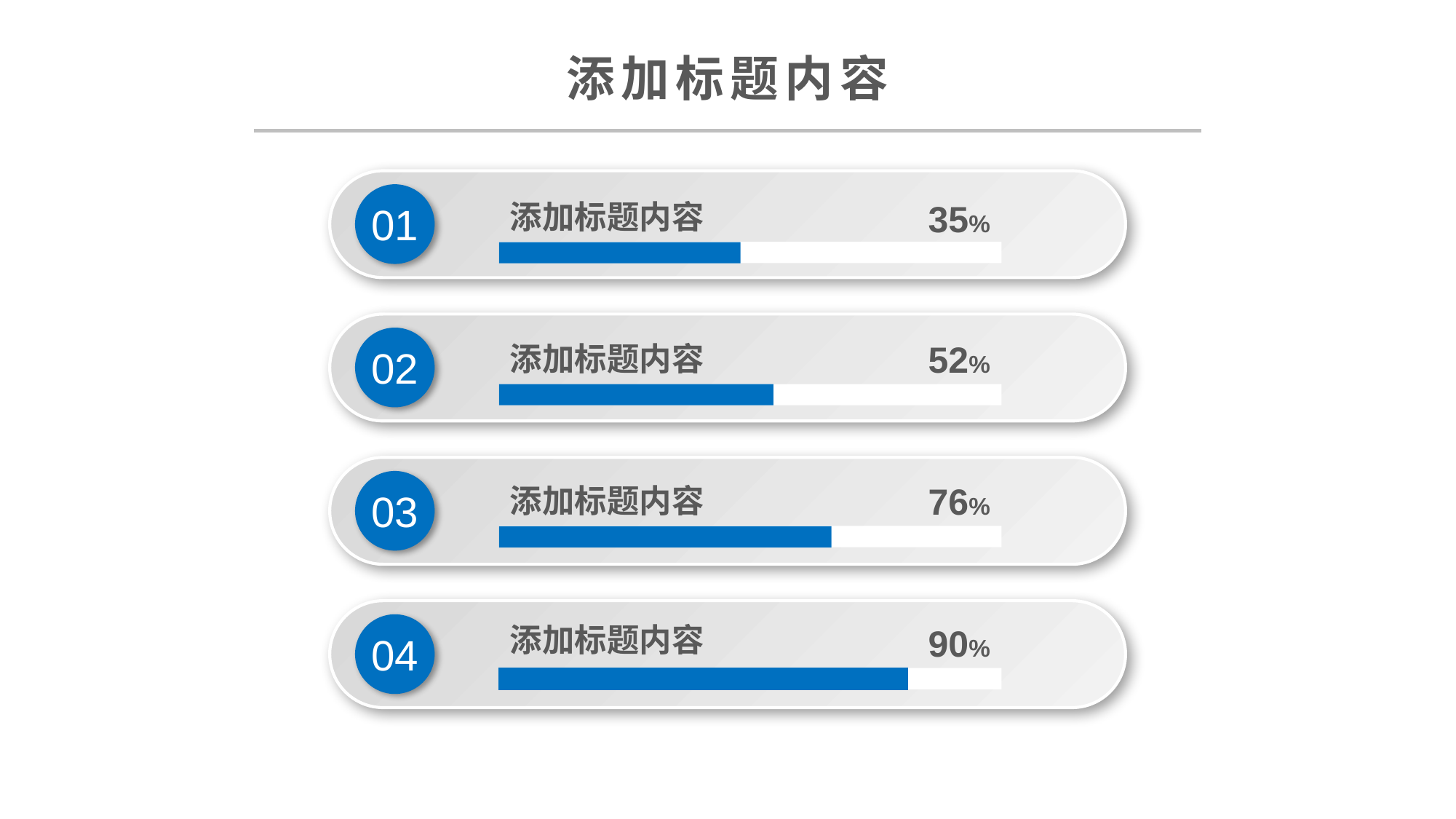

01
35%
添加标题内容

02
52%
添加标题内容

03
76%
添加标题内容

04
添加标题内容
90%